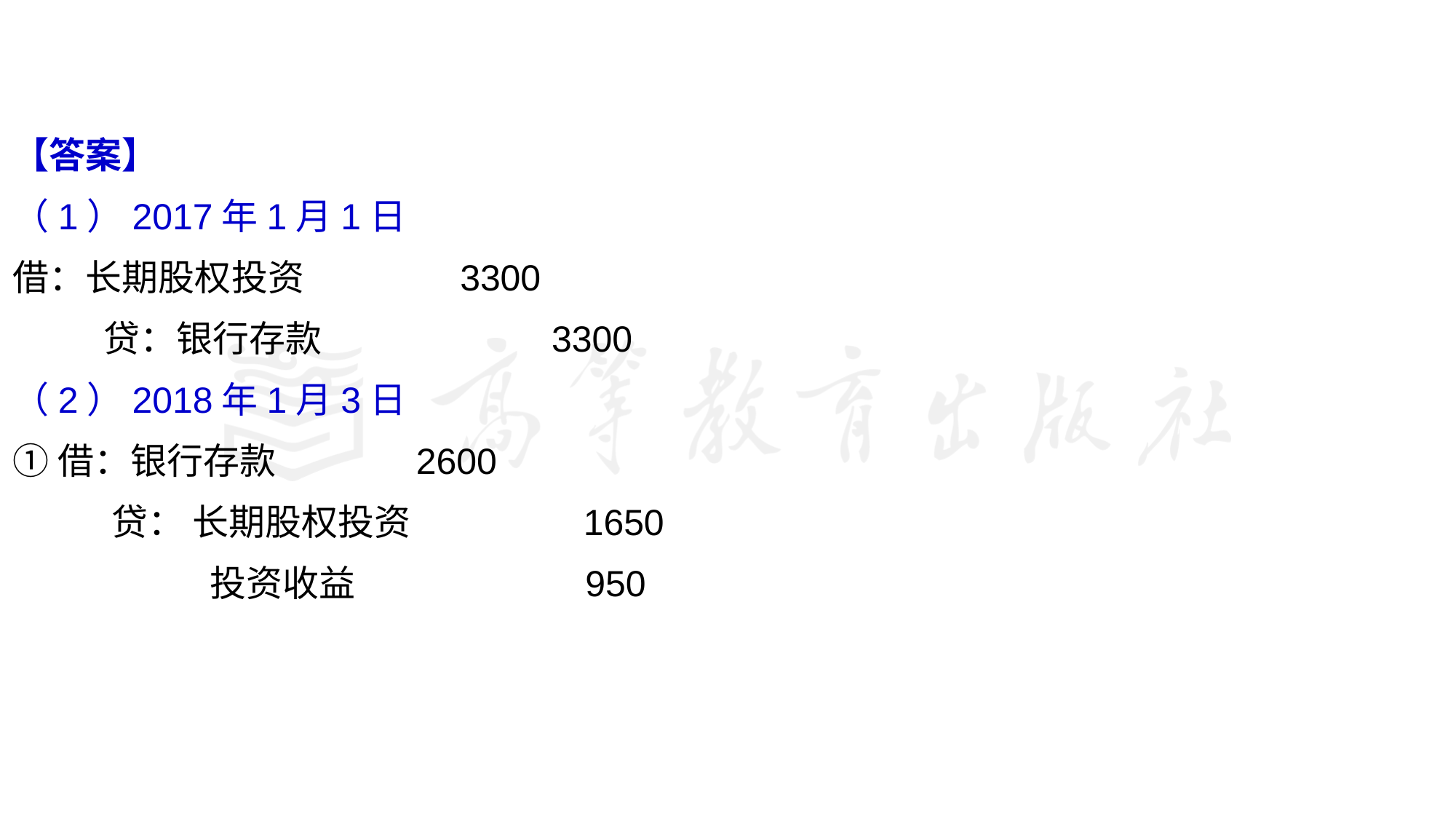

#
【答案】
（1）2017年1月1日
借：长期股权投资                  3300
          贷：银行存款                           3300
（2）2018年1月3日
①借：银行存款                2600
           贷： 长期股权投资                    1650
                       投资收益                           950